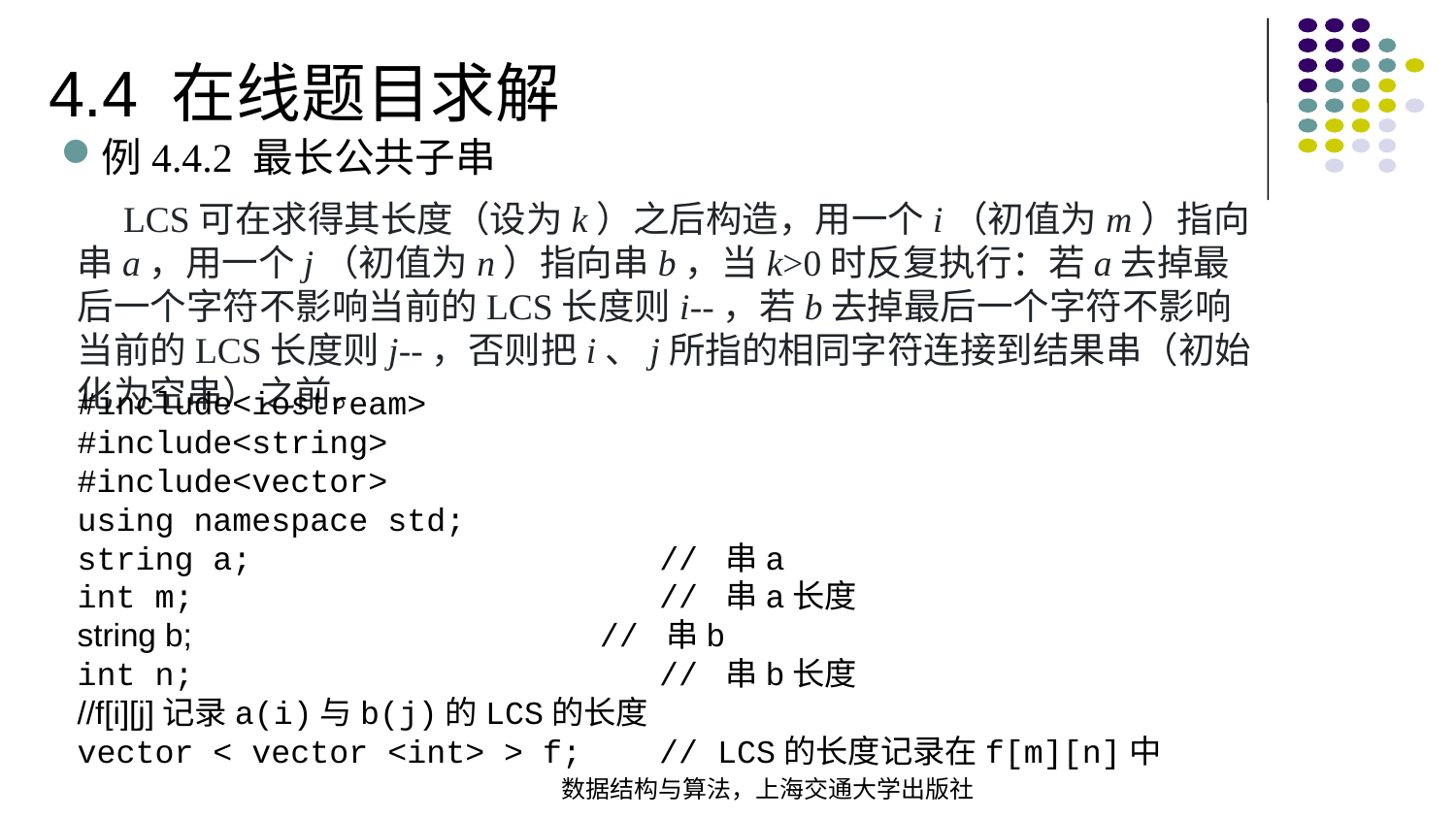

4.4 在线题目求解
例4.4.2 最长公共子串
     LCS可在求得其长度（设为k）之后构造，用一个i（初值为m）指向串a，用一个j（初值为n）指向串b，当k>0时反复执行：若a去掉最后一个字符不影响当前的LCS长度则i--，若b去掉最后一个字符不影响当前的LCS长度则j--，否则把i、j所指的相同字符连接到结果串（初始化为空串）之前。
#include<iostream>#include<string>#include<vector>using namespace std;string a;                     // 串aint m;                        // 串a长度string b;                     // 串bint n;                        // 串b长度//f[i][j]记录a(i)与b(j)的LCS的长度
vector < vector <int> > f;    // LCS的长度记录在f[m][n]中